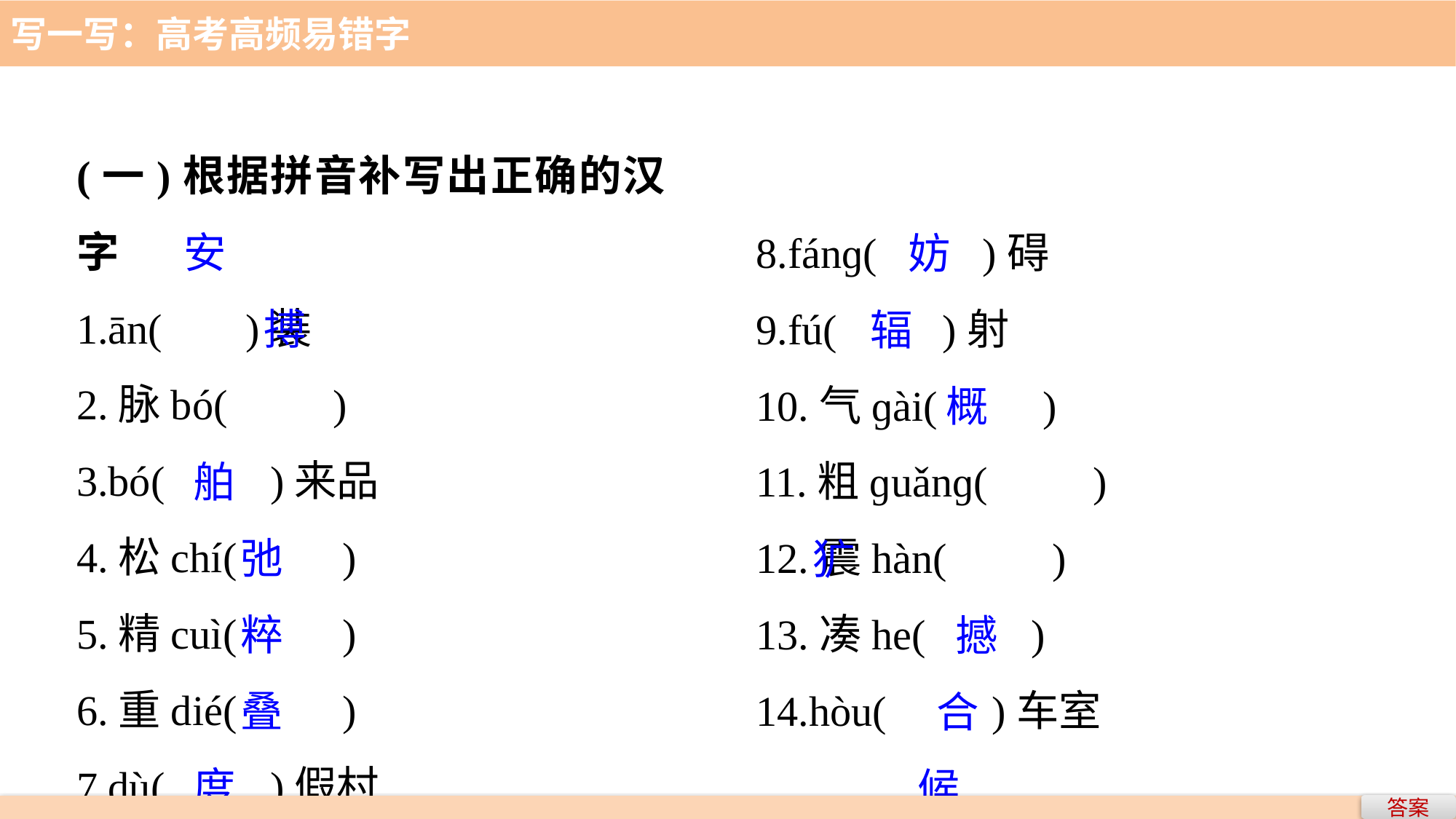

写一写：高考高频易错字
(一)根据拼音补写出正确的汉字
1.ān( 　 )装
2.脉bó(　　)
3.bó(　　)来品
4.松chí(　　)
5.精cuì(　　)
6.重dié(　　)
7.dù(　　)假村
8.fánɡ(　　)碍
9.fú(　　)射
10.气ɡài(　　)
11.粗ɡuǎnɡ(　　)
12.震hàn(　　)
13.凑he(　　)
14.hòu(　　)车室
       安
            搏
        舶
             弛
             粹
             叠
        度
         妨
     辐
             概
                  犷
              撼
            合
          候
答案